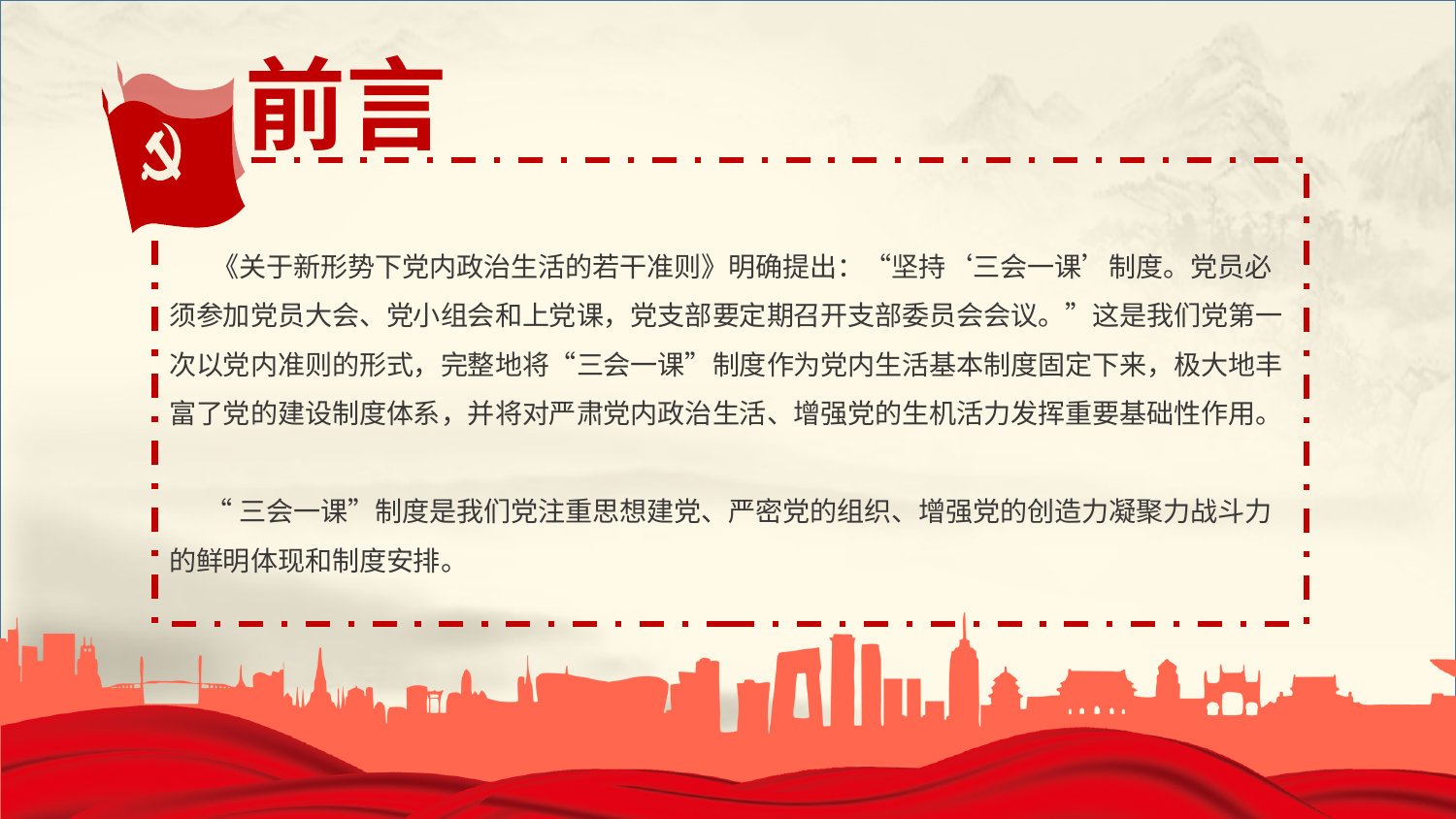

前言

      《关于新形势下党内政治生活的若干准则》明确提出：“坚持‘三会一课’制度。党员必须参加党员大会、党小组会和上党课，党支部要定期召开支部委员会会议。”这是我们党第一次以党内准则的形式，完整地将“三会一课”制度作为党内生活基本制度固定下来，极大地丰富了党的建设制度体系，并将对严肃党内政治生活、增强党的生机活力发挥重要基础性作用。

      “三会一课”制度是我们党注重思想建党、严密党的组织、增强党的创造力凝聚力战斗力的鲜明体现和制度安排。